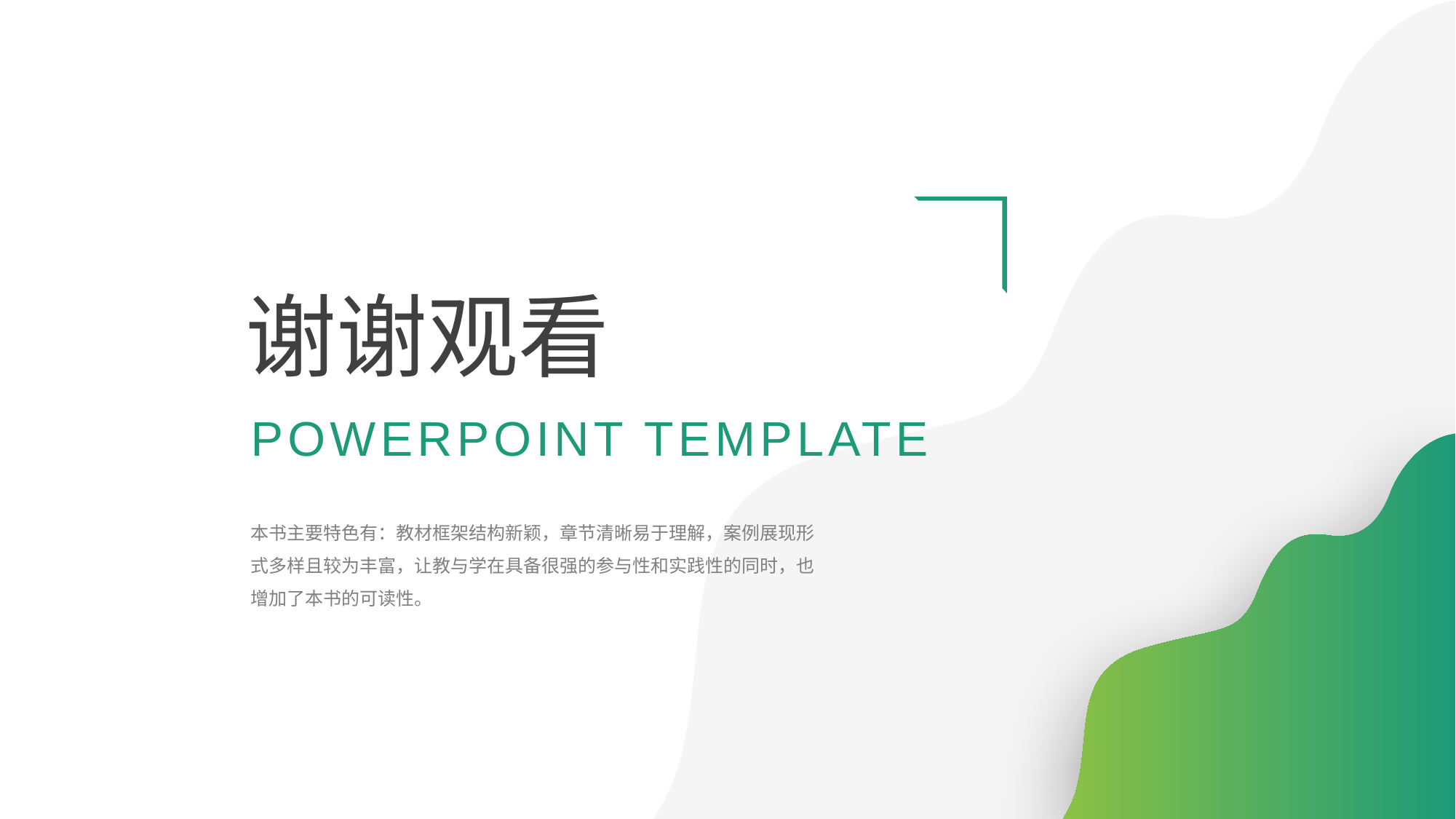

谢谢观看
“
POWERPOINT TEMPLATE

本书主要特色有：教材框架结构新颖，章节清晰易于理解，案例展现形式多样且较为丰富，让教与学在具备很强的参与性和实践性的同时，也增加了本书的可读性。